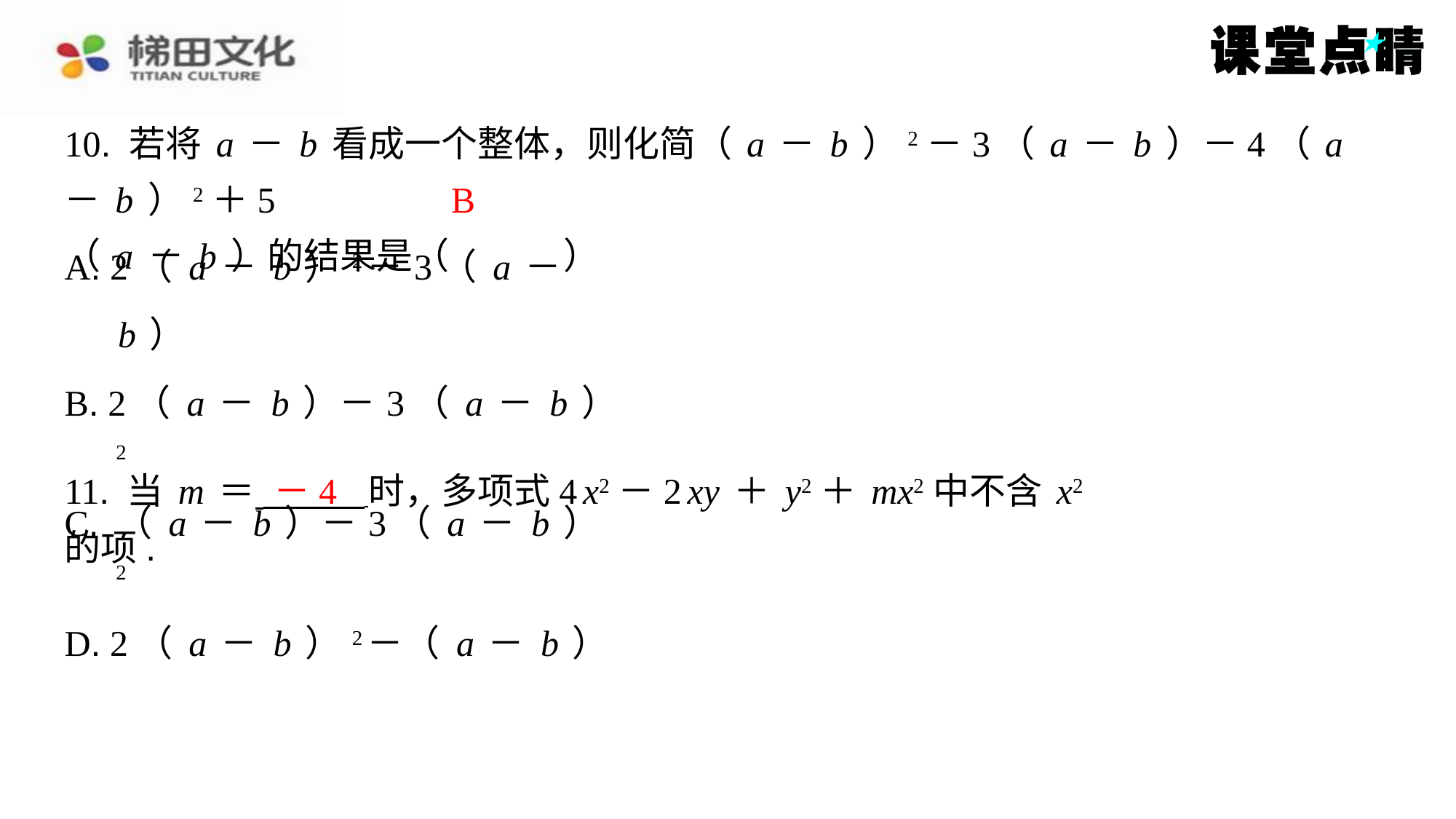

10. 若将a－b看成一个整体，则化简（a－b）2－3（a－b）－4（a－b）2＋5
（a－b）的结果是（　B　）
B
| A. 2（a－b）2－3（a－b） |
| --- |
| B. 2（a－b）－3（a－b）2 |
| C. （a－b）－3（a－b）2 |
| D. 2（a－b）2－（a－b） |
－4
11. 当m＝                 时，多项式4x2－2xy＋y2＋mx2中不含x2的项.